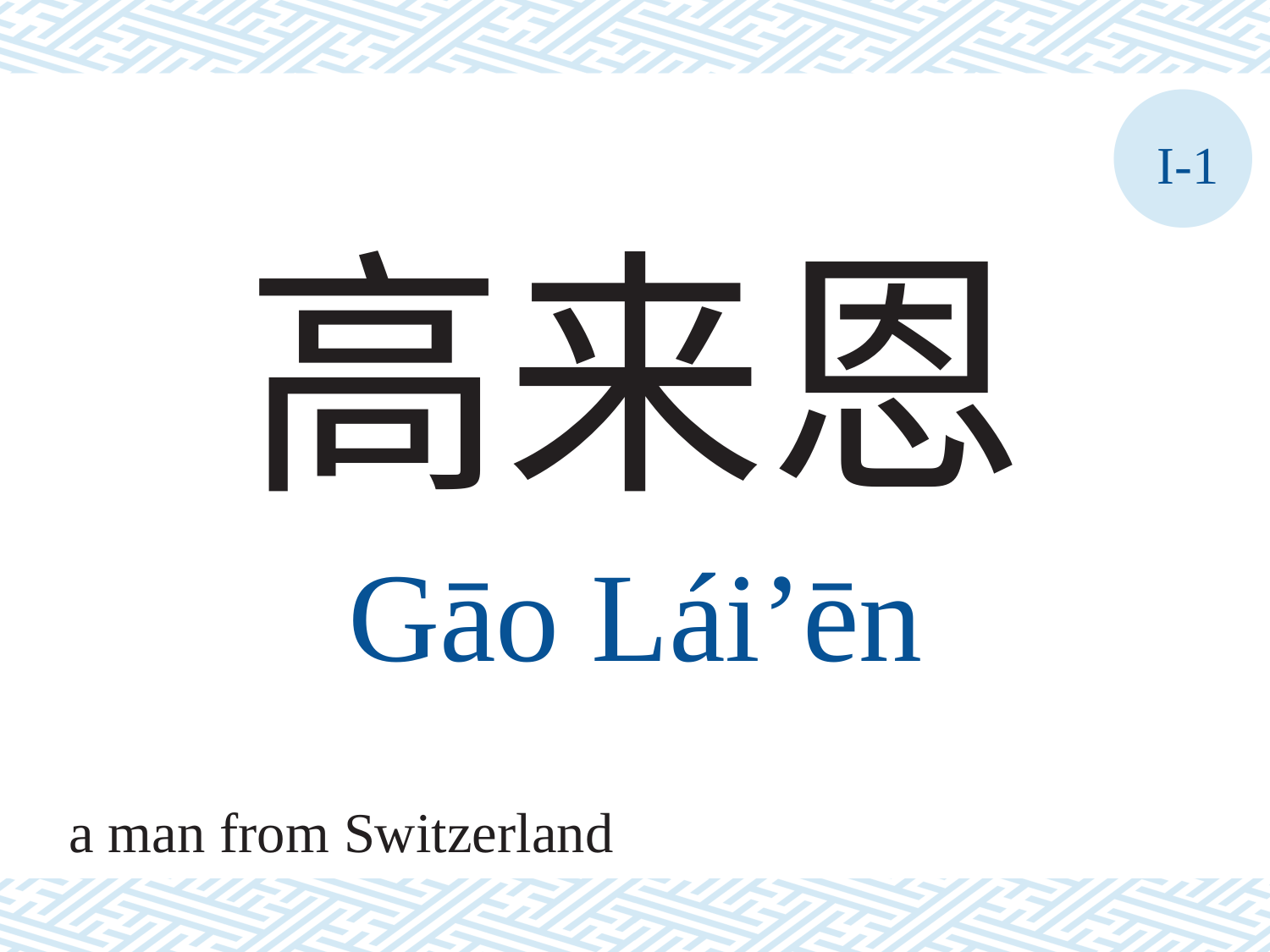

I-1
高来恩
Gāo	Lái’ēn
a man from Switzerland